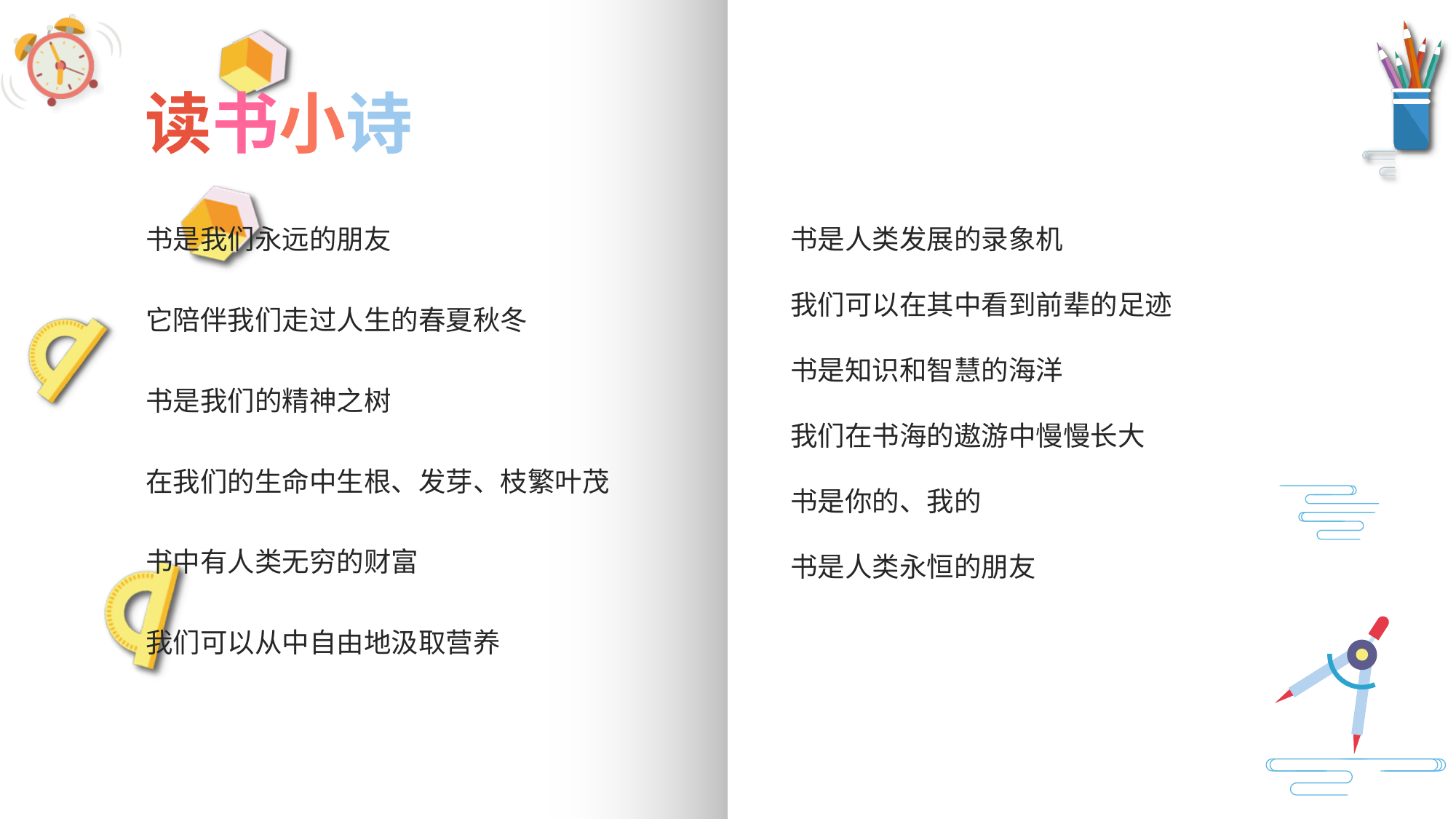

读书小诗
书是我们永远的朋友
它陪伴我们走过人生的春夏秋冬
书是我们的精神之树
在我们的生命中生根、发芽、枝繁叶茂
书中有人类无穷的财富
我们可以从中自由地汲取营养
书是人类发展的录象机
我们可以在其中看到前辈的足迹
书是知识和智慧的海洋
我们在书海的遨游中慢慢长大
书是你的、我的
书是人类永恒的朋友